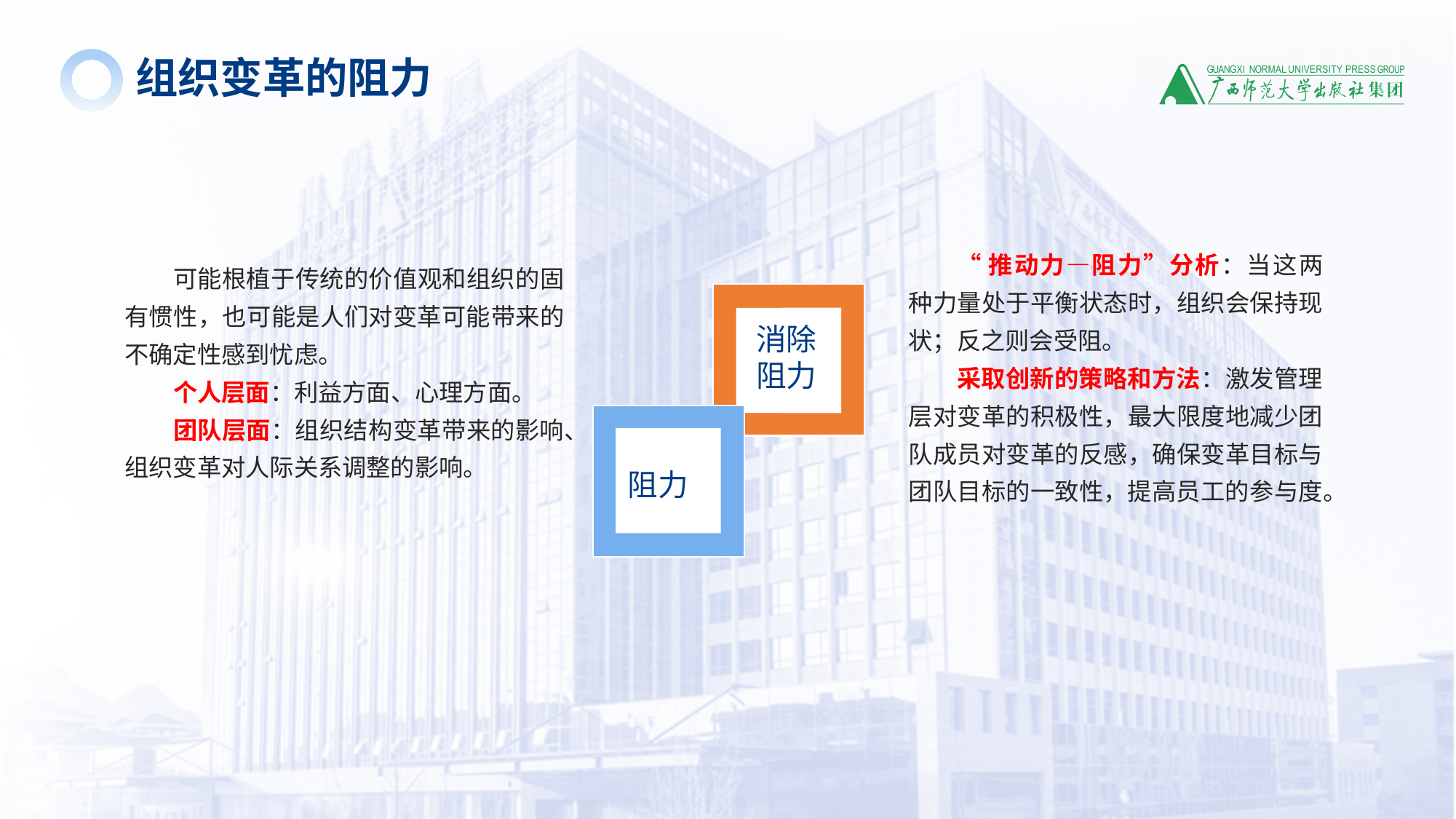

组织变革的阻力

“推动力—阻力”分析：当这两种力量处于平衡状态时，组织会保持现状；反之则会受阻。
采取创新的策略和方法：激发管理层对变革的积极性，最大限度地减少团队成员对变革的反感，确保变革目标与团队目标的一致性，提高员工的参与度。

可能根植于传统的价值观和组织的固有惯性，也可能是人们对变革可能带来的不确定性感到忧虑。
个人层面：利益方面、心理方面。
团队层面：组织结构变革带来的影响、组织变革对人际关系调整的影响。

消除阻力

阻力